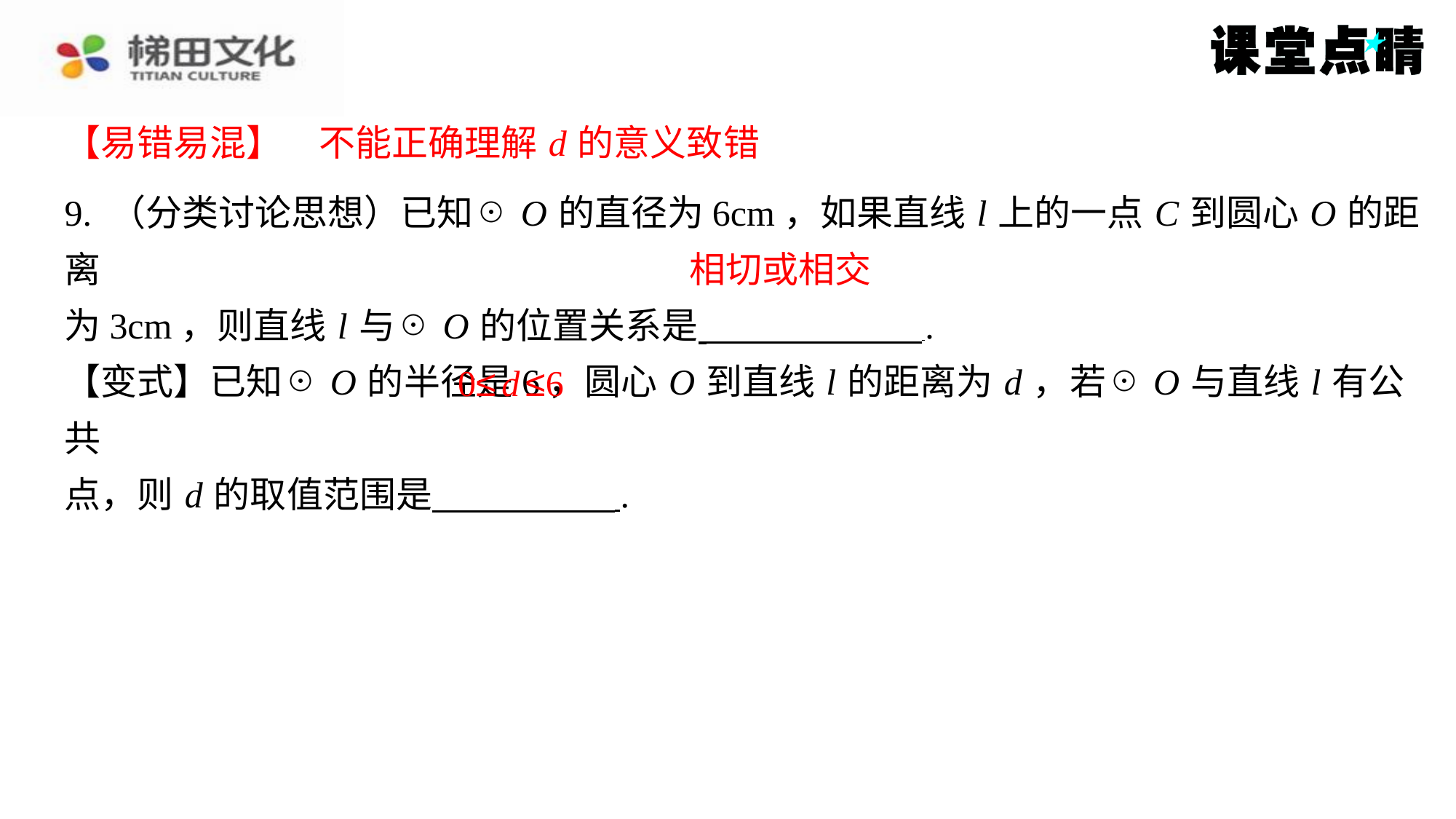

【易错易混】　不能正确理解 d 的意义致错
【易错易混】　不能正确理解 d 的意义致错
9. （分类讨论思想）已知☉ O 的直径为6cm，如果直线 l 上的一点 C 到圆心 O 的距离
为3cm，则直线 l 与☉ O 的位置关系是                                  ⁠.
【变式】已知☉ O 的半径是6，圆心 O 到直线 l 的距离为 d ，若☉ O 与直线 l 有公共
点，则 d 的取值范围是                            ⁠.
相切或相交
0≤ d ≤6